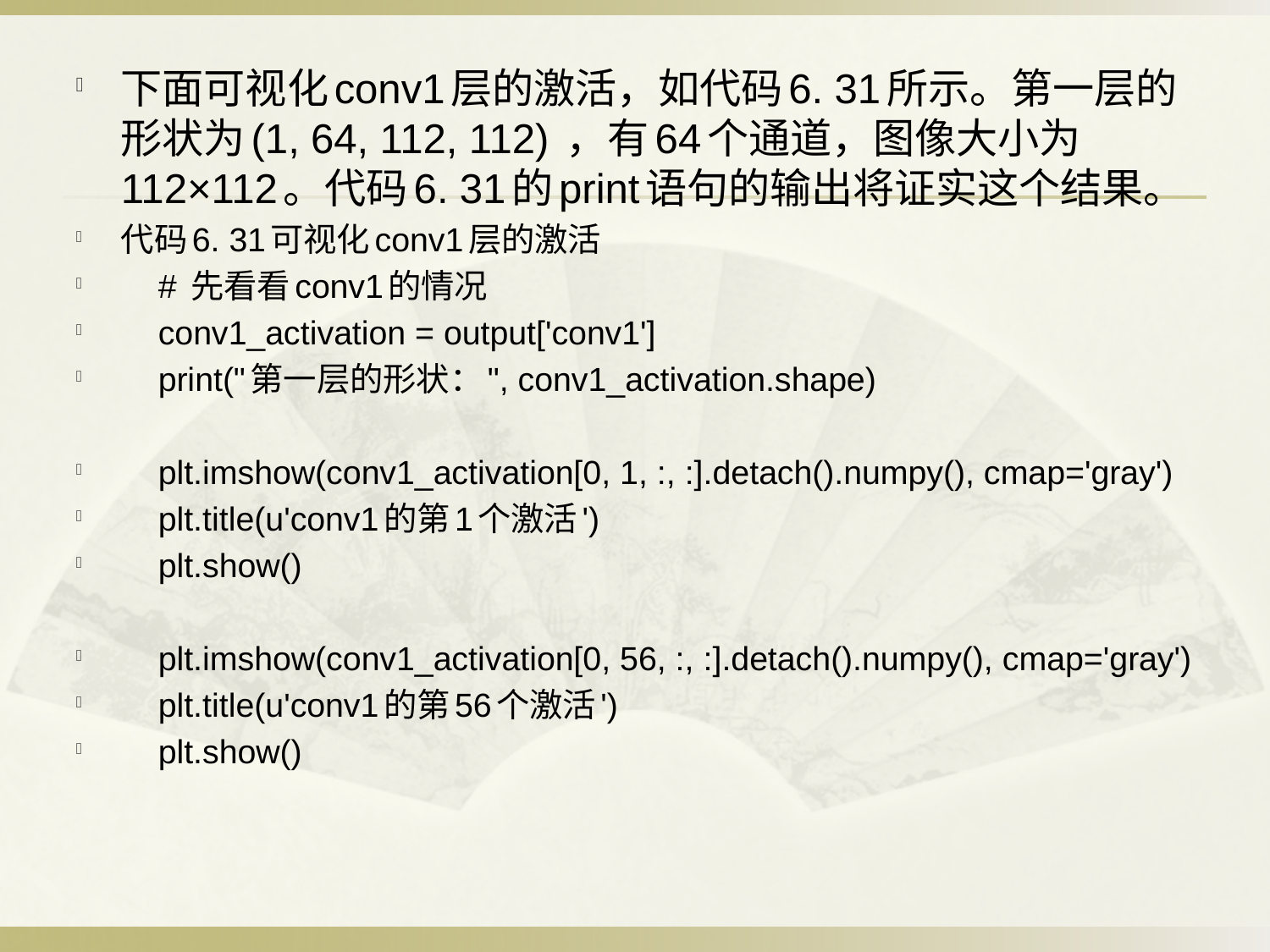

下面可视化conv1层的激活，如代码6. 31所示。第一层的形状为(1, 64, 112, 112) ，有64个通道，图像大小为112×112。代码6. 31的print语句的输出将证实这个结果。
代码6. 31可视化conv1层的激活
    # 先看看conv1的情况
    conv1_activation = output['conv1']
    print("第一层的形状：", conv1_activation.shape)

    plt.imshow(conv1_activation[0, 1, :, :].detach().numpy(), cmap='gray')
    plt.title(u'conv1的第1个激活')
    plt.show()

    plt.imshow(conv1_activation[0, 56, :, :].detach().numpy(), cmap='gray')
    plt.title(u'conv1的第56个激活')
    plt.show()